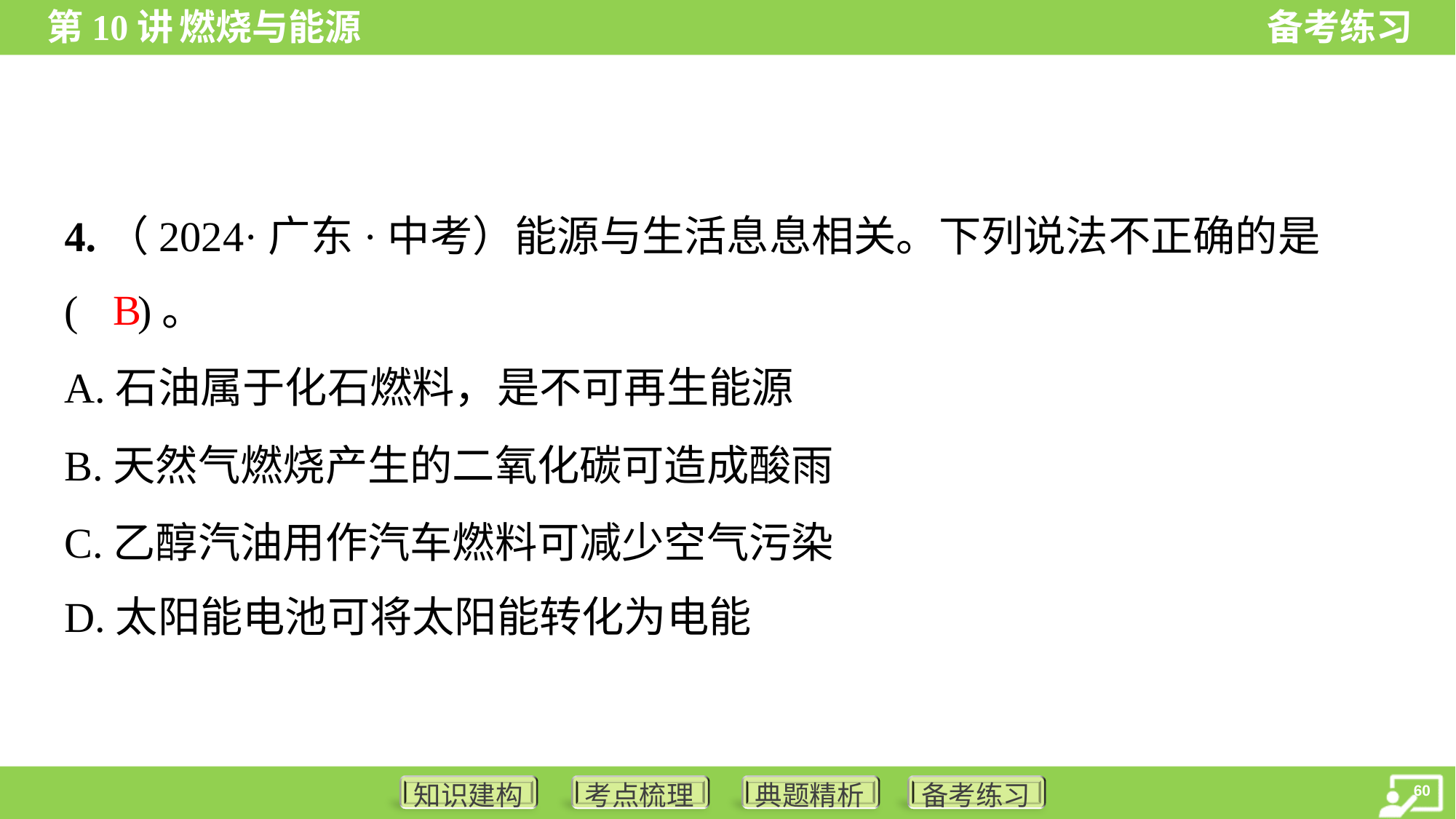

4.（2024·广东·中考）能源与生活息息相关。下列说法不正确的是
(     )。
B
A.石油属于化石燃料，是不可再生能源
B.天然气燃烧产生的二氧化碳可造成酸雨
C.乙醇汽油用作汽车燃料可减少空气污染
D.太阳能电池可将太阳能转化为电能